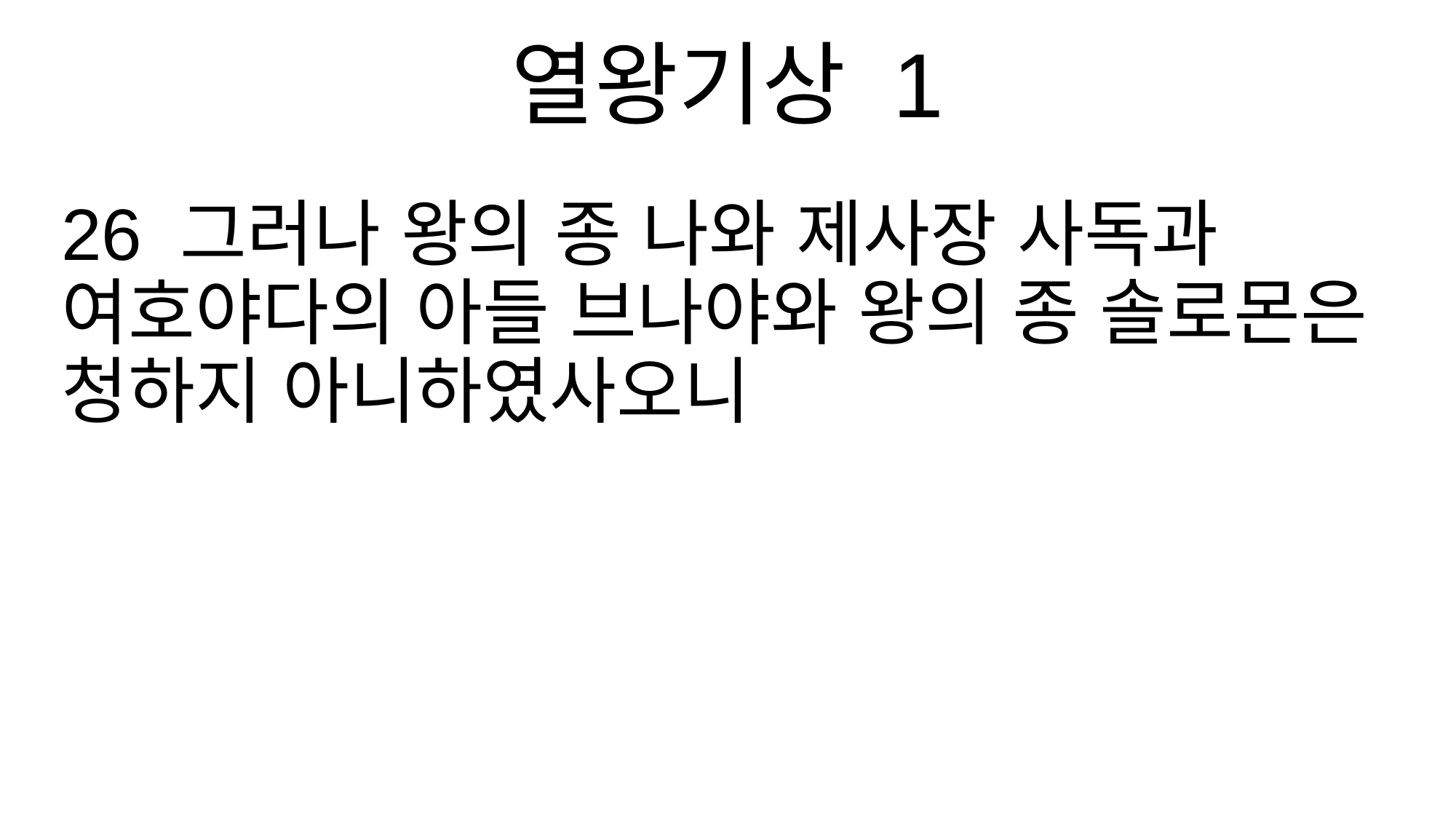

열왕기상 1
26 그러나 왕의 종 나와 제사장 사독과 여호야다의 아들 브나야와 왕의 종 솔로몬은 청하지 아니하였사오니